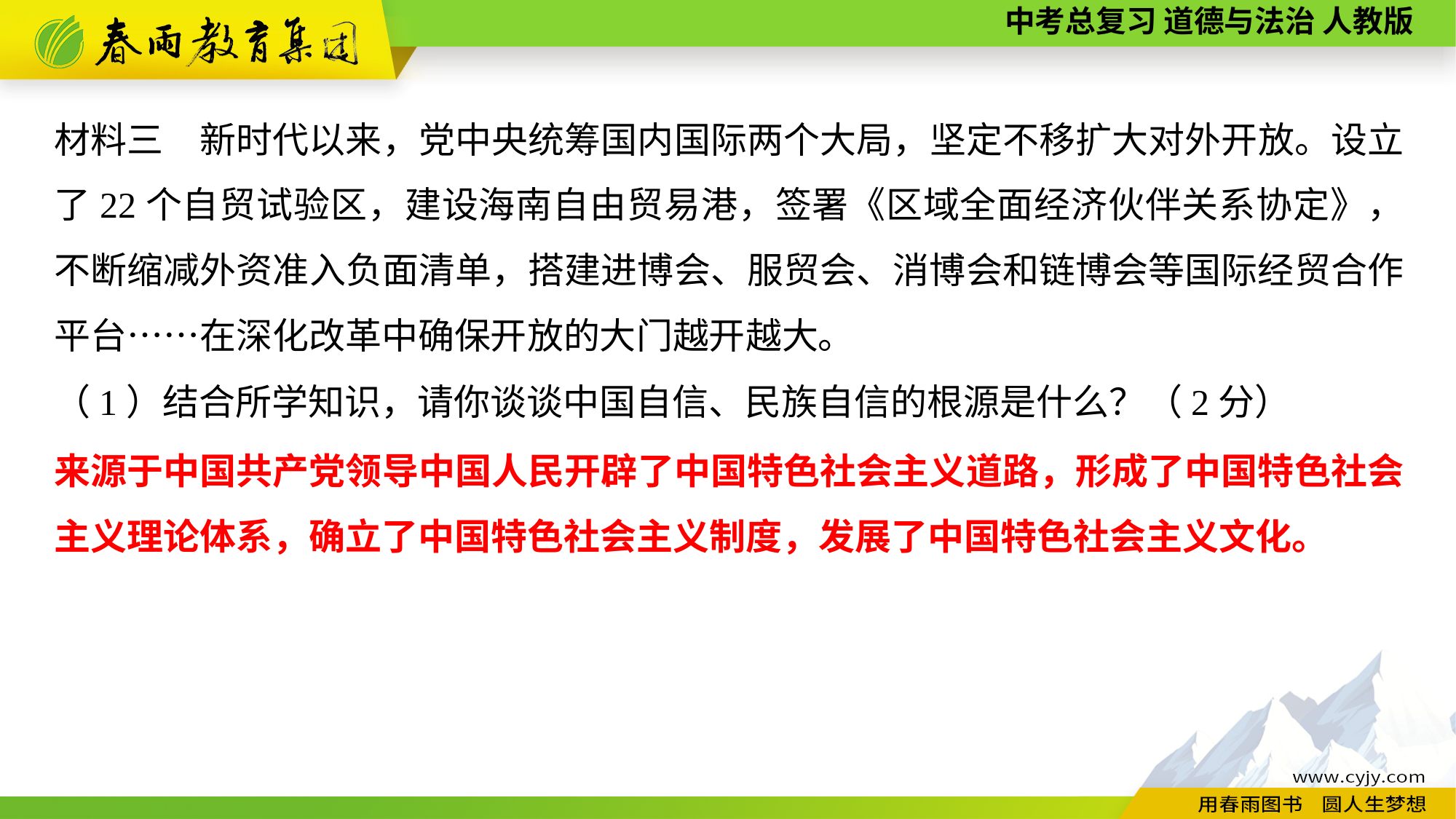

材料三　新时代以来，党中央统筹国内国际两个大局，坚定不移扩大对外开放。设立了22个自贸试验区，建设海南自由贸易港，签署《区域全面经济伙伴关系协定》，不断缩减外资准入负面清单，搭建进博会、服贸会、消博会和链博会等国际经贸合作平台……在深化改革中确保开放的大门越开越大。
（1）结合所学知识，请你谈谈中国自信、民族自信的根源是什么？	（2分）
来源于中国共产党领导中国人民开辟了中国特色社会主义道路，形成了中国特色社会主义理论体系，确立了中国特色社会主义制度，发展了中国特色社会主义文化。